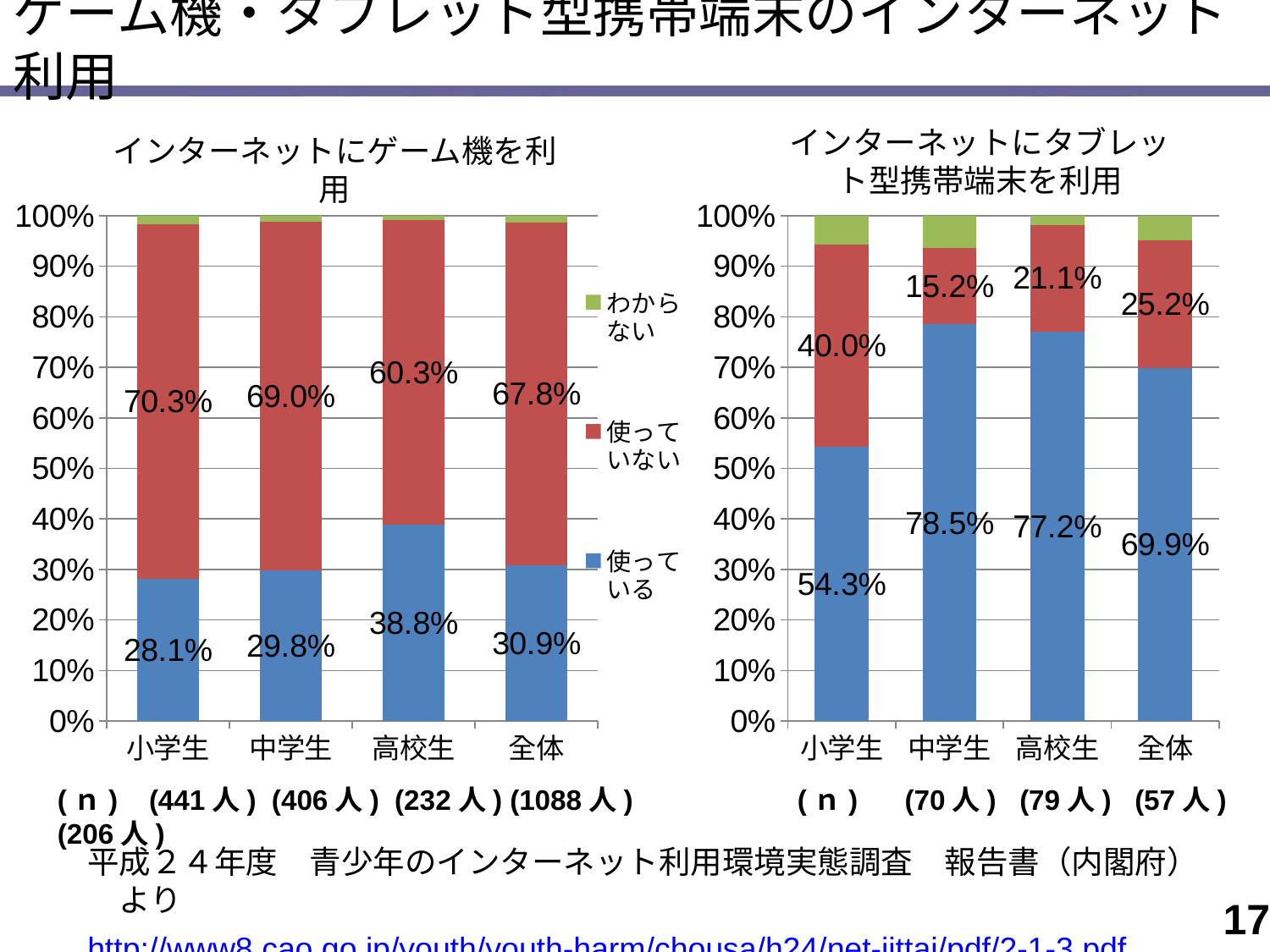

ゲーム機・タブレット型携帯端末のインターネット利用
インターネットにタブレット型携帯端末を利用
インターネットにゲーム機を利用

### Chart

| Category | 使っている | 使っていない | わからない |
|---|---|---|---|
| 小学生 | 0.2810000000000001 | 0.7030000000000006 | 0.01600000000000002 |
| 中学生 | 0.2980000000000003 | 0.6900000000000006 | 0.012 |
| 高校生 | 0.38800000000000073 | 0.6030000000000006 | 0.009000000000000003 |
| 全体 | 0.30900000000000066 | 0.6780000000000018 | 0.012999999999999998 |

### Chart

| Category | 使っている | 使っていない | わからない |
|---|---|---|---|
| 小学生 | 0.543 | 0.4 | 0.05700000000000002 |
| 中学生 | 0.785 | 0.15200000000000033 | 0.063 |
| 高校生 | 0.7720000000000015 | 0.21100000000000024 | 0.018 |
| 全体 | 0.699 | 0.252 | 0.049000000000000106 |
(ｎ)    (441人)  (406人)  (232人) (1088人)                     (ｎ)      (70人)   (79人)   (57人)  (206人)
平成２４年度　青少年のインターネット利用環境実態調査　報告書（内閣府）　より
http://www8.cao.go.jp/youth/youth-harm/chousa/h24/net-jittai/pdf/2-1-3.pdf
17